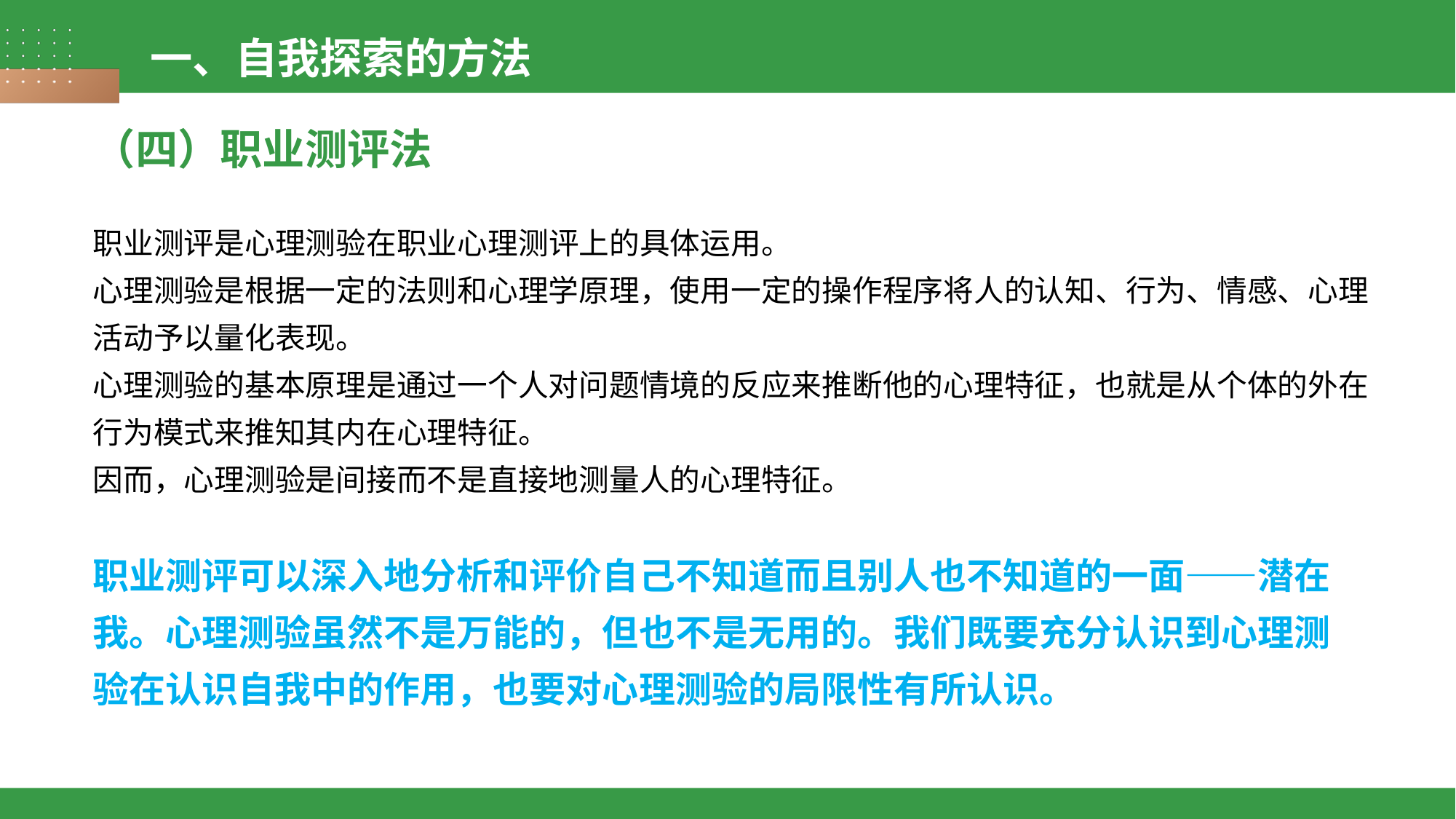

一、自我探索的方法
（四）职业测评法
职业测评是心理测验在职业心理测评上的具体运用。
心理测验是根据一定的法则和心理学原理，使用一定的操作程序将人的认知、行为、情感、心理活动予以量化表现。
心理测验的基本原理是通过一个人对问题情境的反应来推断他的心理特征，也就是从个体的外在行为模式来推知其内在心理特征。
因而，心理测验是间接而不是直接地测量人的心理特征。
职业测评可以深入地分析和评价自己不知道而且别人也不知道的一面——潜在我。心理测验虽然不是万能的，但也不是无用的。我们既要充分认识到心理测验在认识自我中的作用，也要对心理测验的局限性有所认识。